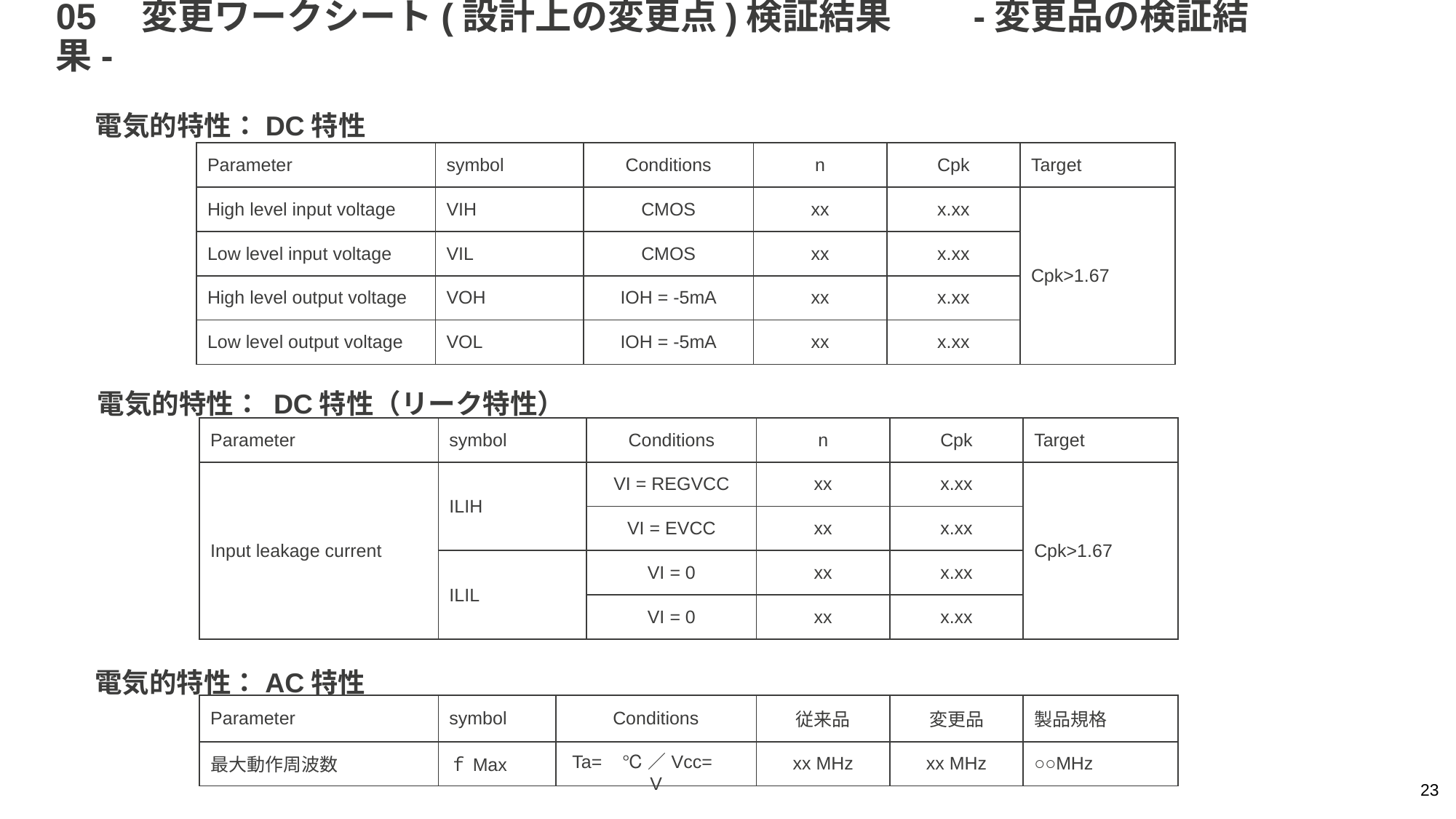

# 05　変更ワークシート(設計上の変更点)検証結果　　-変更品の検証結果-
電気的特性：DC特性
| Parameter | symbol | Conditions | n | Cpk | Target |
| --- | --- | --- | --- | --- | --- |
| High level input voltage | VIH | CMOS | xx | x.xx | Cpk>1.67 |
| Low level input voltage | VIL | CMOS | xx | x.xx |  |
| High level output voltage | VOH | IOH = -5mA | xx | x.xx |  |
| Low level output voltage | VOL | IOH = -5mA | xx | x.xx |  |
電気的特性： DC特性（リーク特性）
| Parameter | symbol | Conditions | n | Cpk | Target |
| --- | --- | --- | --- | --- | --- |
| Input leakage current | ILIH | VI = REGVCC | xx | x.xx | Cpk>1.67 |
|  |  | VI = EVCC | xx | x.xx |  |
|  | ILIL | VI = 0 | xx | x.xx |  |
|  |  | VI = 0 | xx | x.xx |  |
電気的特性：AC特性
| Parameter | symbol | Conditions | 従来品 | 変更品 | 製品規格 |
| --- | --- | --- | --- | --- | --- |
| 最大動作周波数 | ｆMax | Ta= ℃／Vcc=　V | xx MHz | xx MHz | ○○MHz |